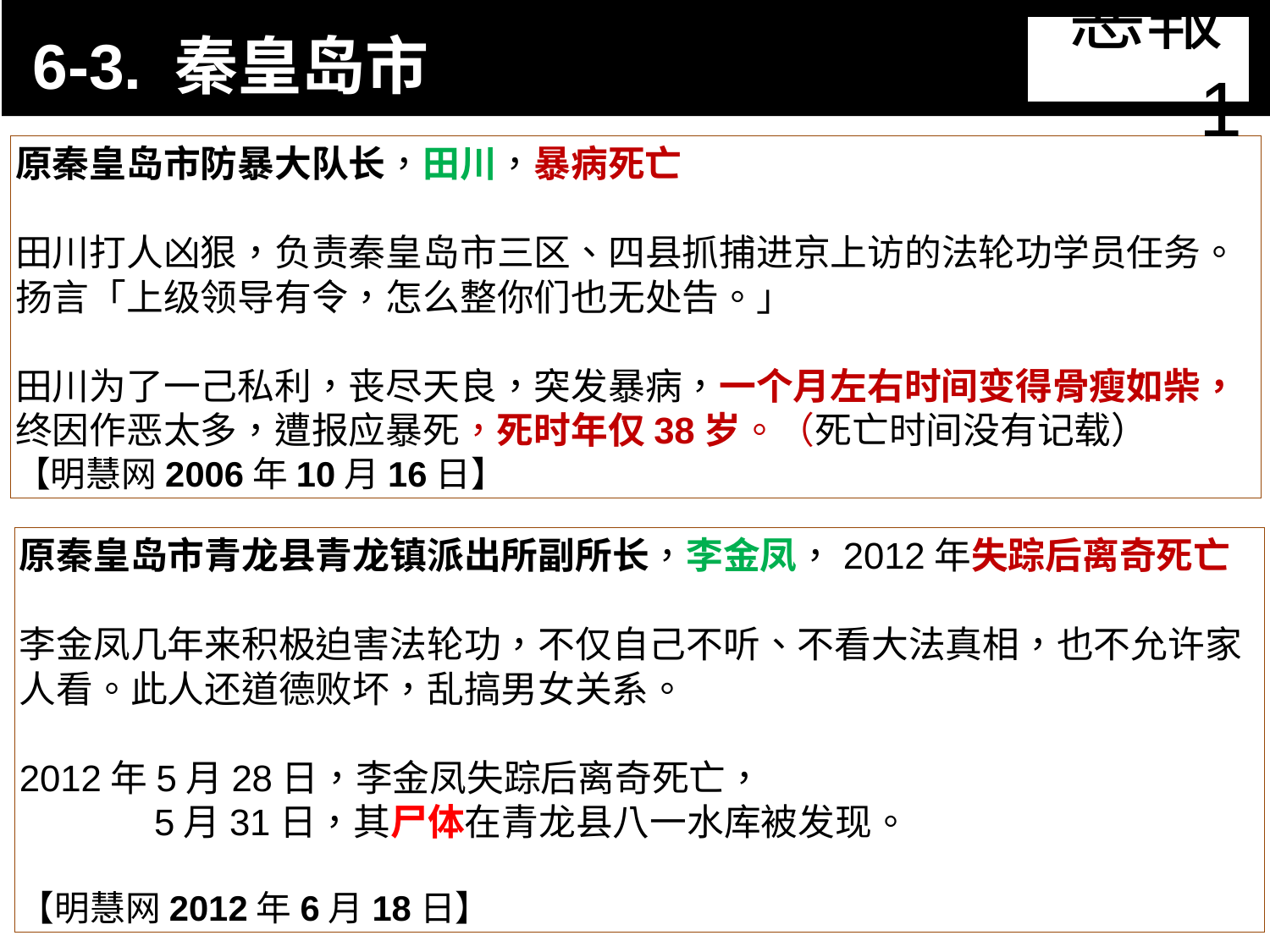

6-3. 秦皇岛市
惡報1
11-3. XX市官員惡報實例
原秦皇岛市防暴大队长，田川，暴病死亡

田川打人凶狠，负责秦皇岛市三区、四县抓捕进京上访的法轮功学员任务。扬言「上级领导有令，怎么整你们也无处告。」

田川为了一己私利，丧尽天良，突发暴病，一个月左右时间变得骨瘦如柴，终因作恶太多，遭报应暴死，死时年仅38岁。（死亡时间没有记载）
【明慧网2006年10月16日】
原秦皇岛市青龙县青龙镇派出所副所长，李金凤，2012年失踪后离奇死亡

李金凤几年来积极迫害法轮功，不仅自己不听、不看大法真相，也不允许家人看。此人还道德败坏，乱搞男女关系。

2012年5月28日，李金凤失踪后离奇死亡，
             5月31日，其尸体在青龙县八一水库被发现。

【明慧网2012年6月18日】